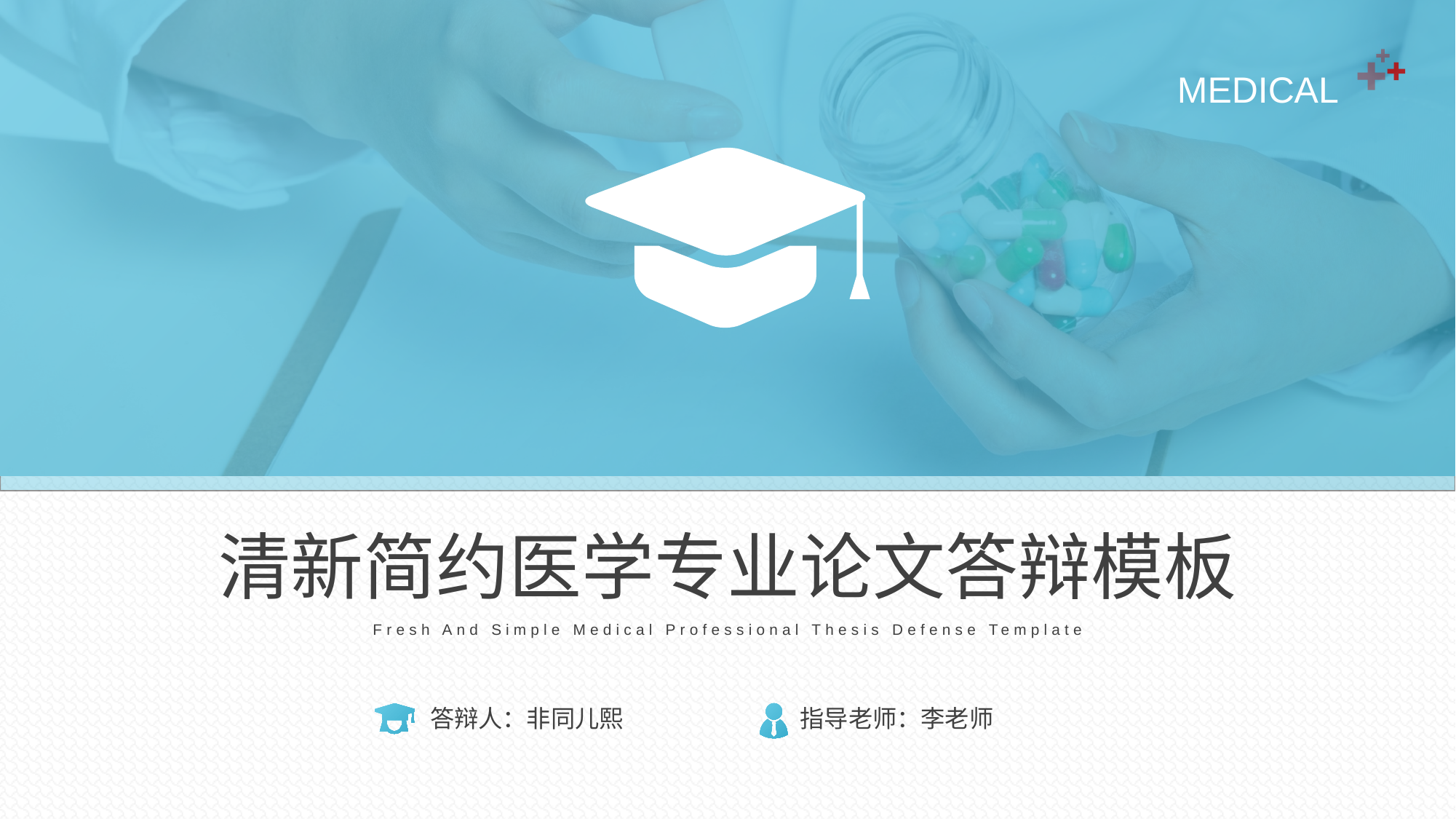

清新简约医学专业论文答辩模板
Fresh And Simple Medical Professional Thesis Defense Template

答辩人：非同儿熙

指导老师：李老师